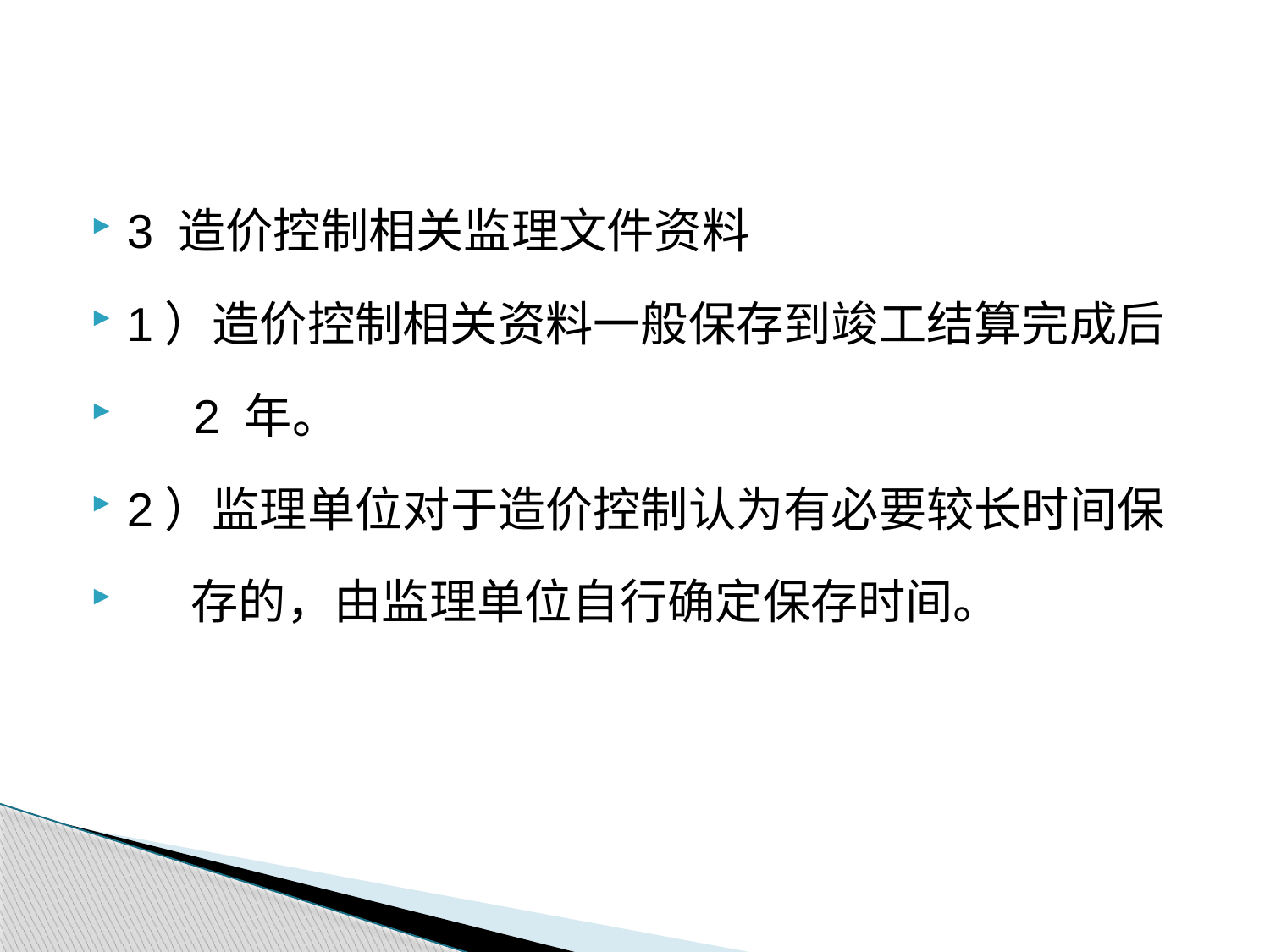

3 造价控制相关监理文件资料
1）造价控制相关资料一般保存到竣工结算完成后
     2 年。
2）监理单位对于造价控制认为有必要较长时间保
     存的，由监理单位自行确定保存时间。